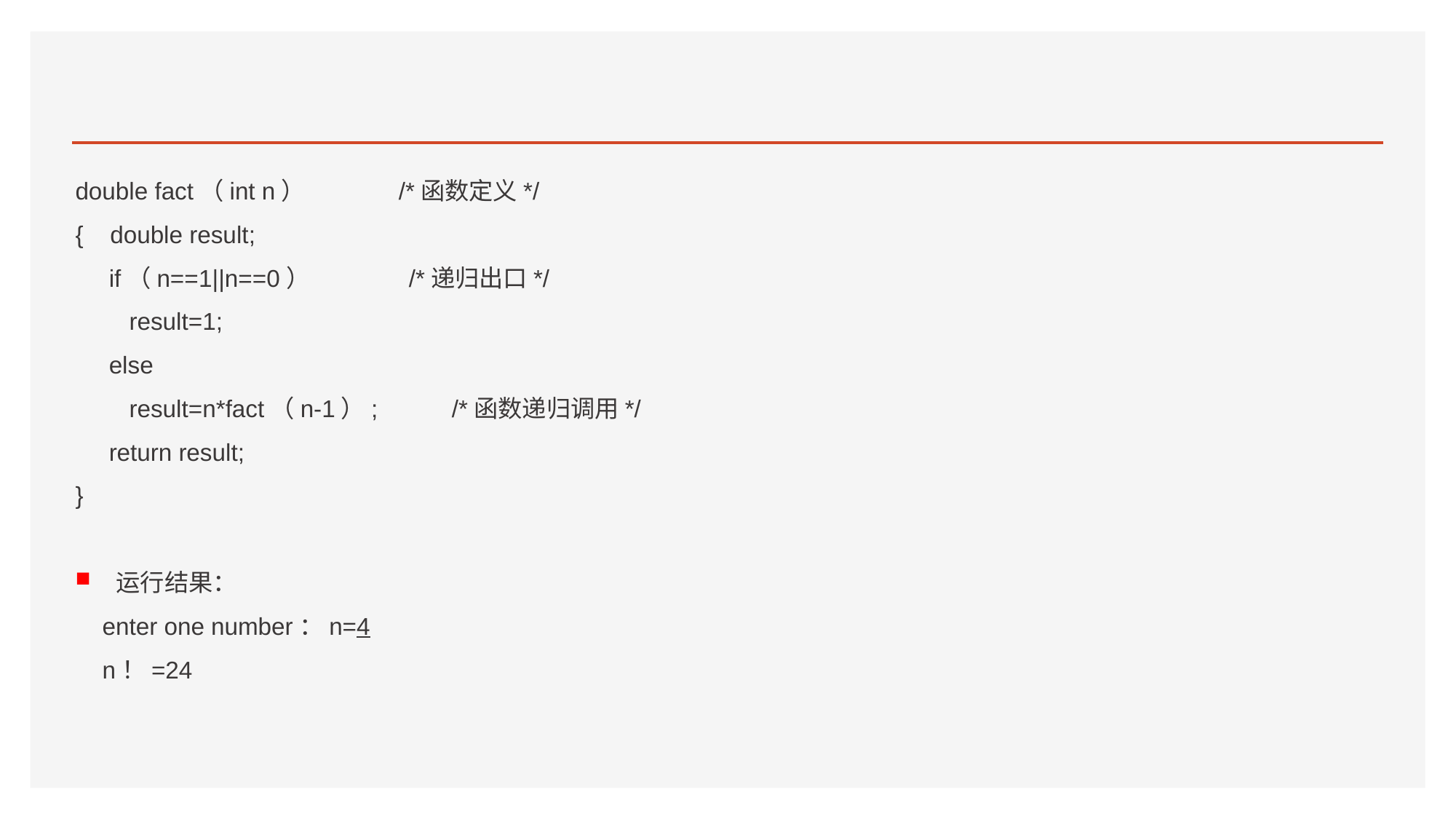

#
double fact（int n）                /*函数定义*/
{    double result;
     if（n==1||n==0）                 /*递归出口*/
        result=1;
     else
        result=n*fact（n-1）;           /*函数递归调用*/
     return result;
}

运行结果：
    enter one number：n=4
    n！=24